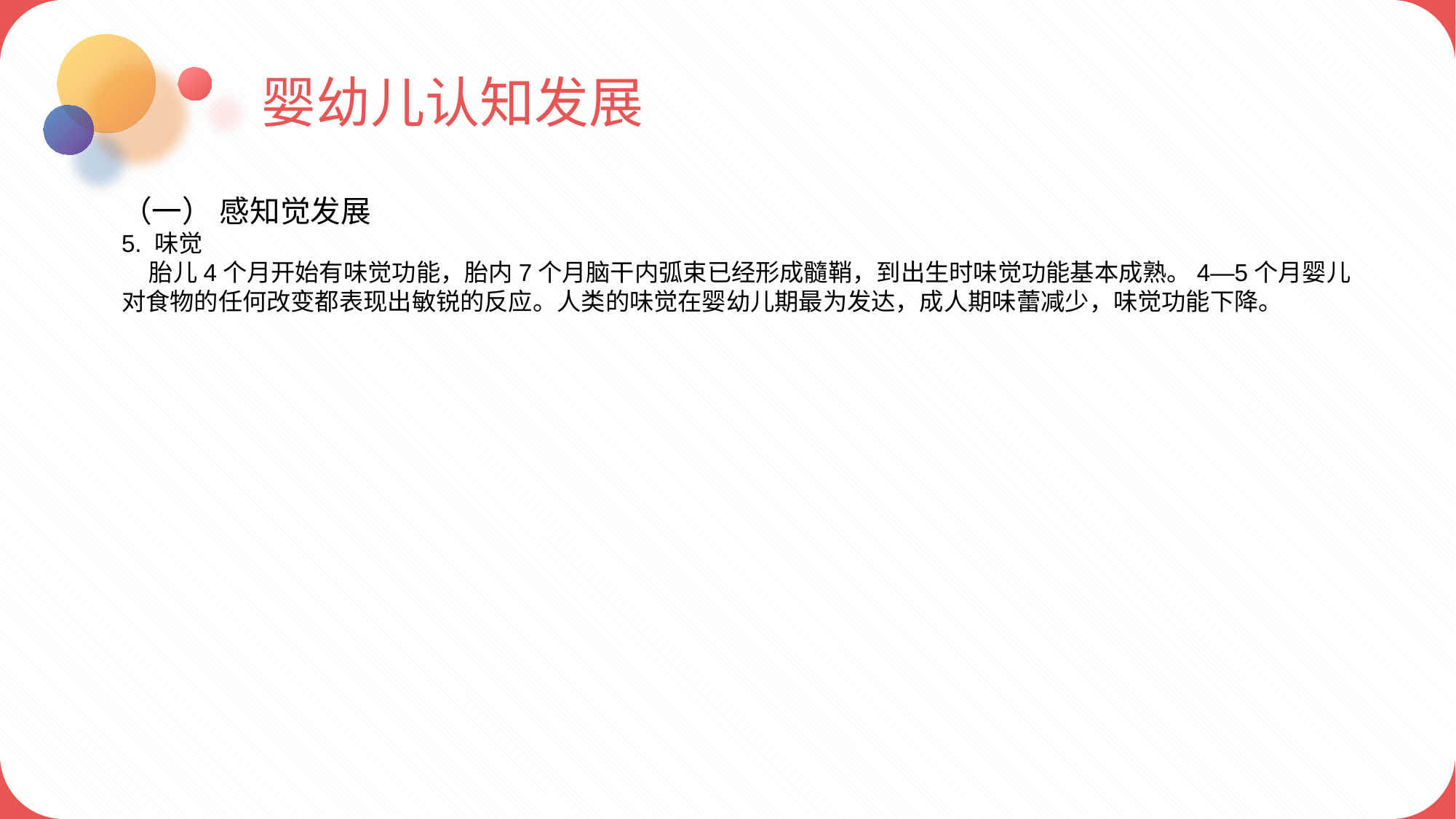

婴幼儿认知发展
（一） 感知觉发展
5. 味觉
    胎儿4个月开始有味觉功能，胎内7个月脑干内弧束已经形成髓鞘，到出生时味觉功能基本成熟。4—5个月婴儿对食物的任何改变都表现出敏锐的反应。人类的味觉在婴幼儿期最为发达，成人期味蕾减少，味觉功能下降。